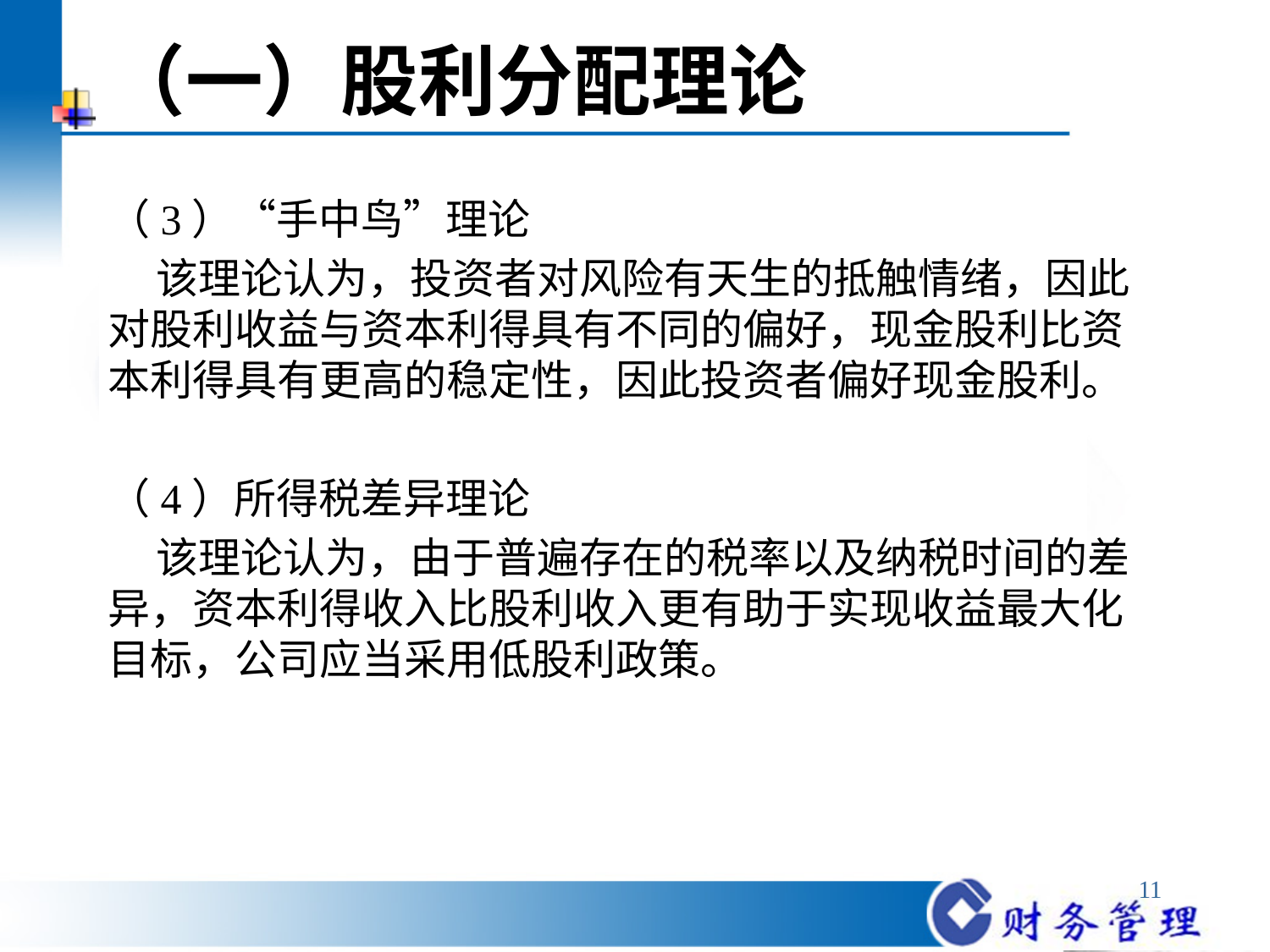

# （一）股利分配理论
（3）“手中鸟”理论
    该理论认为，投资者对风险有天生的抵触情绪，因此对股利收益与资本利得具有不同的偏好，现金股利比资本利得具有更高的稳定性，因此投资者偏好现金股利。

（4）所得税差异理论
    该理论认为，由于普遍存在的税率以及纳税时间的差异，资本利得收入比股利收入更有助于实现收益最大化目标，公司应当采用低股利政策。
11